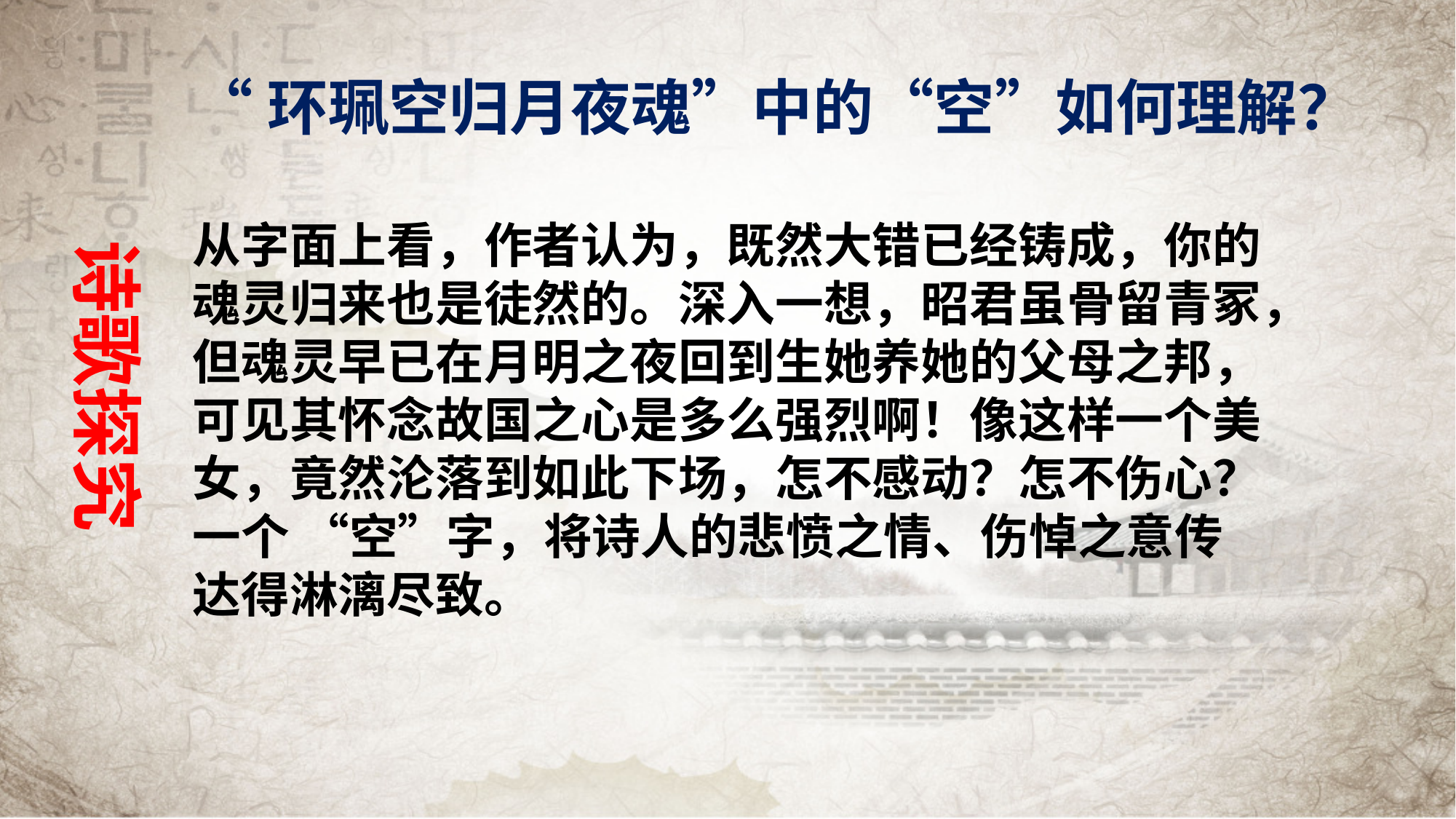

“环珮空归月夜魂”中的“空”如何理解？
从字面上看，作者认为，既然大错已经铸成，你的魂灵归来也是徒然的。深入一想，昭君虽骨留青冢，但魂灵早已在月明之夜回到生她养她的父母之邦，可见其怀念故国之心是多么强烈啊！像这样一个美女，竟然沦落到如此下场，怎不感动？怎不伤心？一个 “空”字，将诗人的悲愤之情、伤悼之意传达得淋漓尽致。

诗歌探究